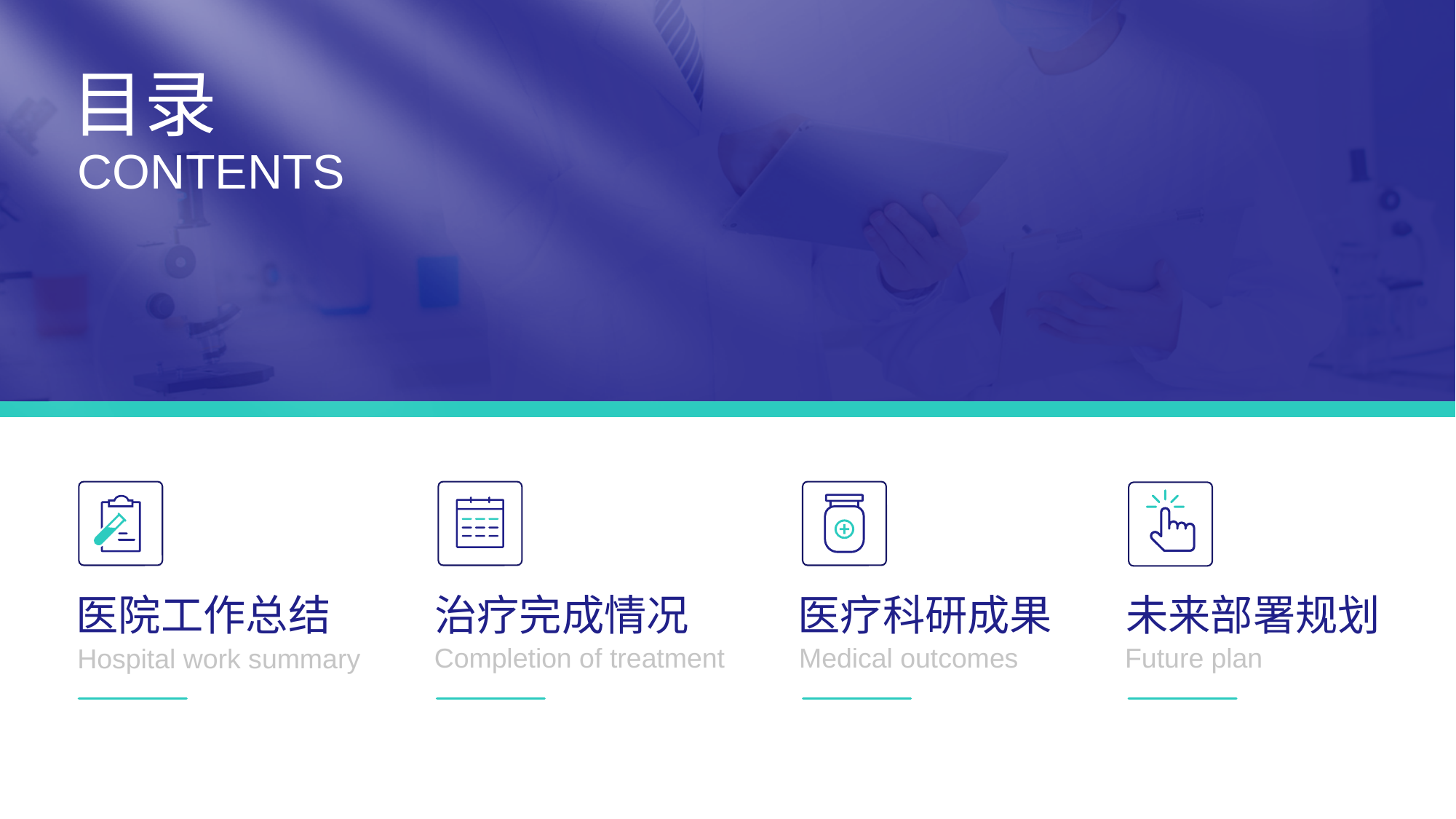

目录
CONTENTS

医院工作总结
治疗完成情况
医疗科研成果
未来部署规划
Completion of treatment
Future plan
Medical outcomes
Hospital work summary